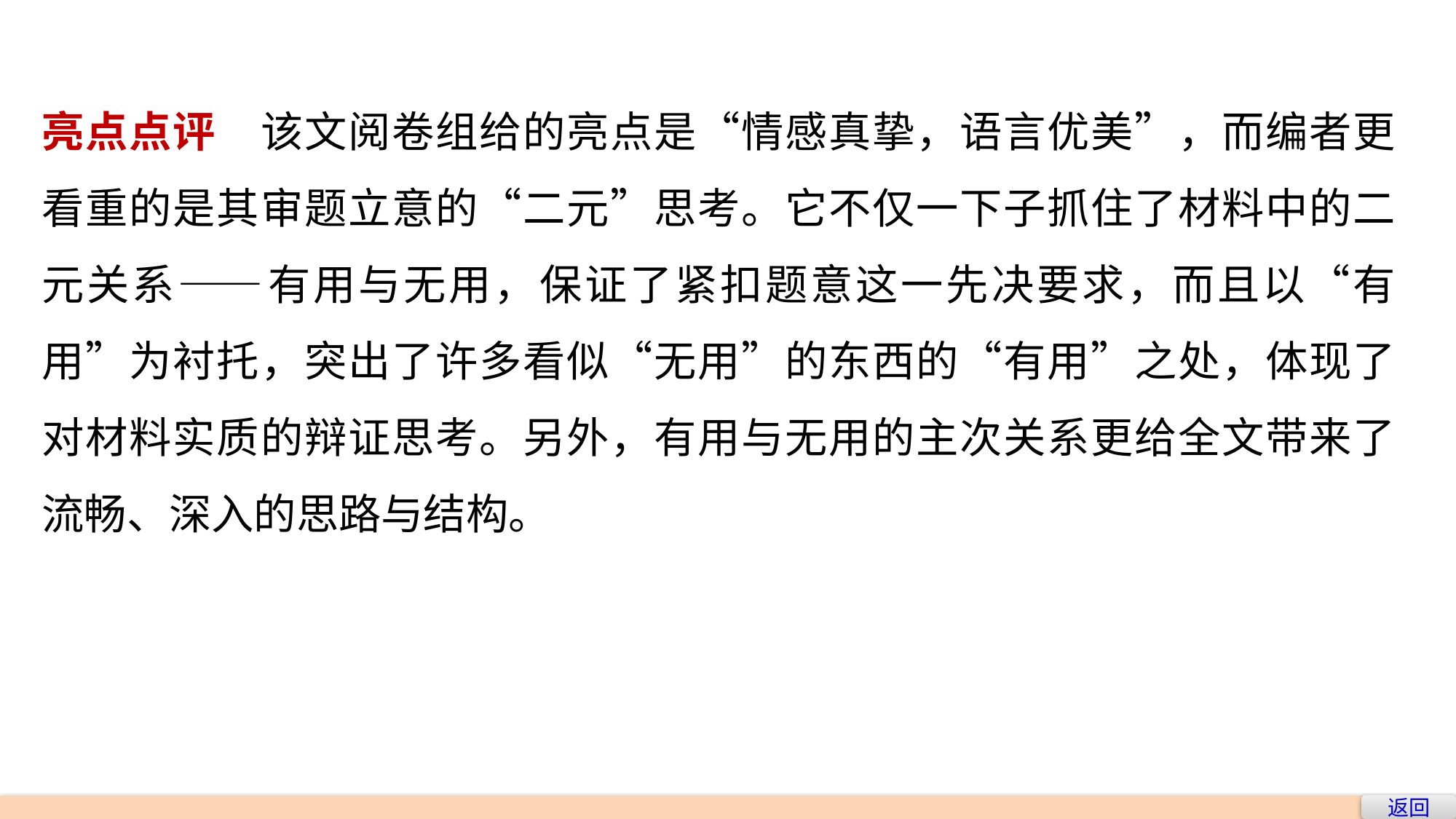

亮点点评　该文阅卷组给的亮点是“情感真挚，语言优美”，而编者更看重的是其审题立意的“二元”思考。它不仅一下子抓住了材料中的二元关系——有用与无用，保证了紧扣题意这一先决要求，而且以“有用”为衬托，突出了许多看似“无用”的东西的“有用”之处，体现了对材料实质的辩证思考。另外，有用与无用的主次关系更给全文带来了流畅、深入的思路与结构。
返回